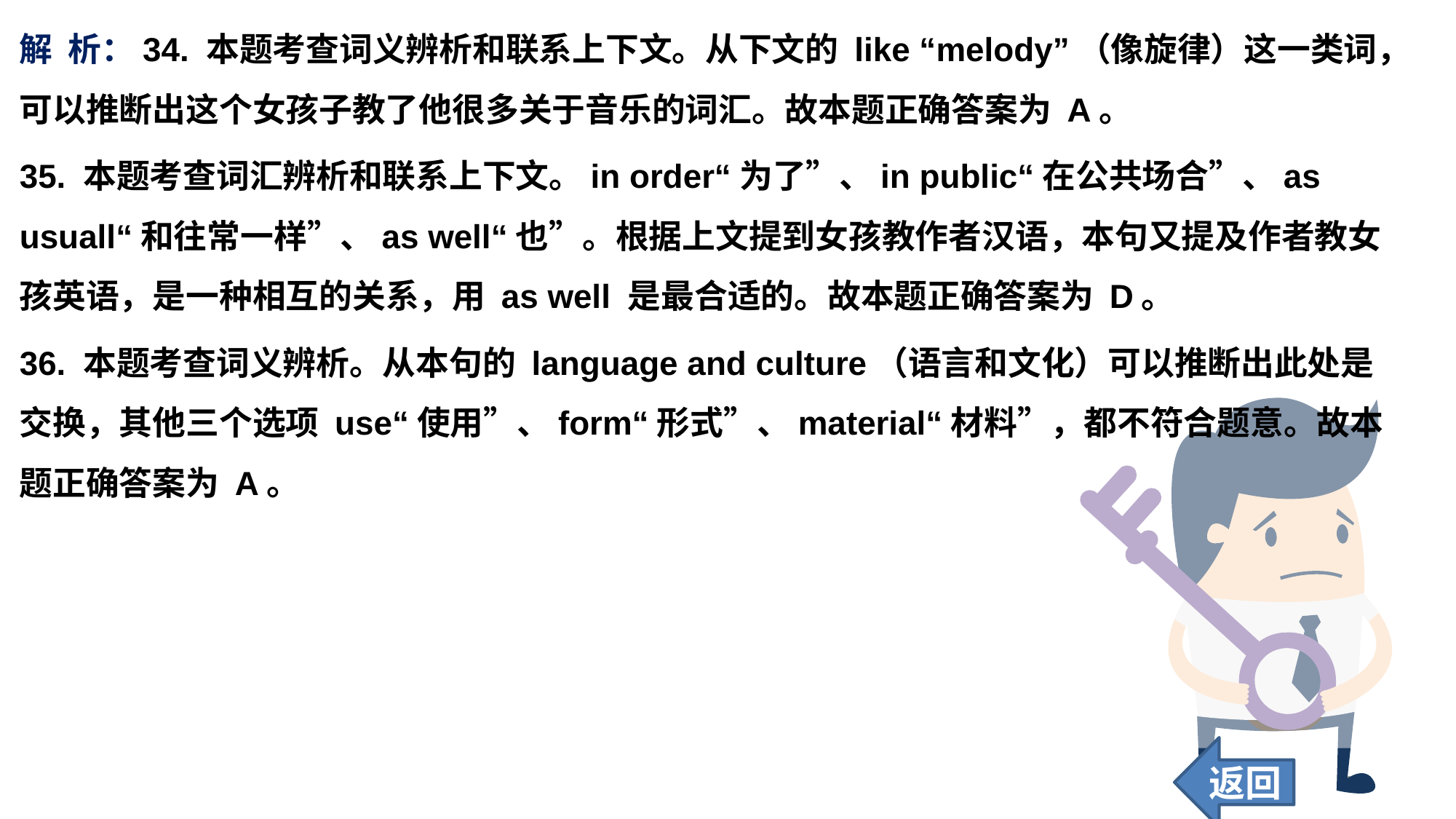

解  析：34. 本题考查词义辨析和联系上下文。从下文的 like “melody”（像旋律）这一类词，可以推断出这个女孩子教了他很多关于音乐的词汇。故本题正确答案为 A。
35. 本题考查词汇辨析和联系上下文。in order“为了”、in public“在公共场合”、as usuall“和往常一样”、as well“也”。根据上文提到女孩教作者汉语，本句又提及作者教女孩英语，是一种相互的关系，用 as well 是最合适的。故本题正确答案为 D。
36. 本题考查词义辨析。从本句的 language and culture（语言和文化）可以推断出此处是交换，其他三个选项 use“使用”、form“形式”、material“材料”，都不符合题意。故本题正确答案为 A。

返回
107